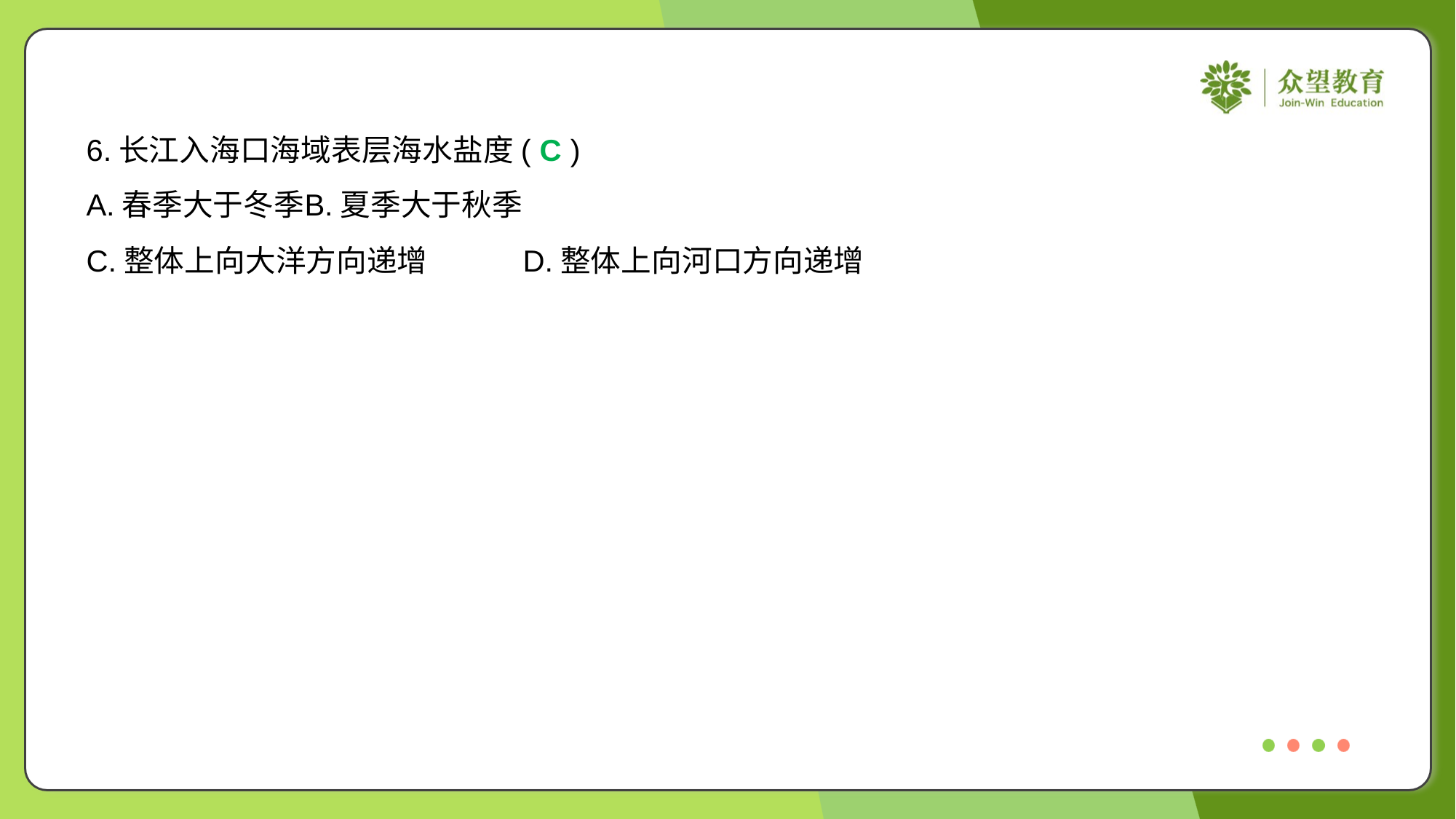

6.长江入海口海域表层海水盐度(     )
C
A.春季大于冬季	B.夏季大于秋季
C.整体上向大洋方向递增	D.整体上向河口方向递增